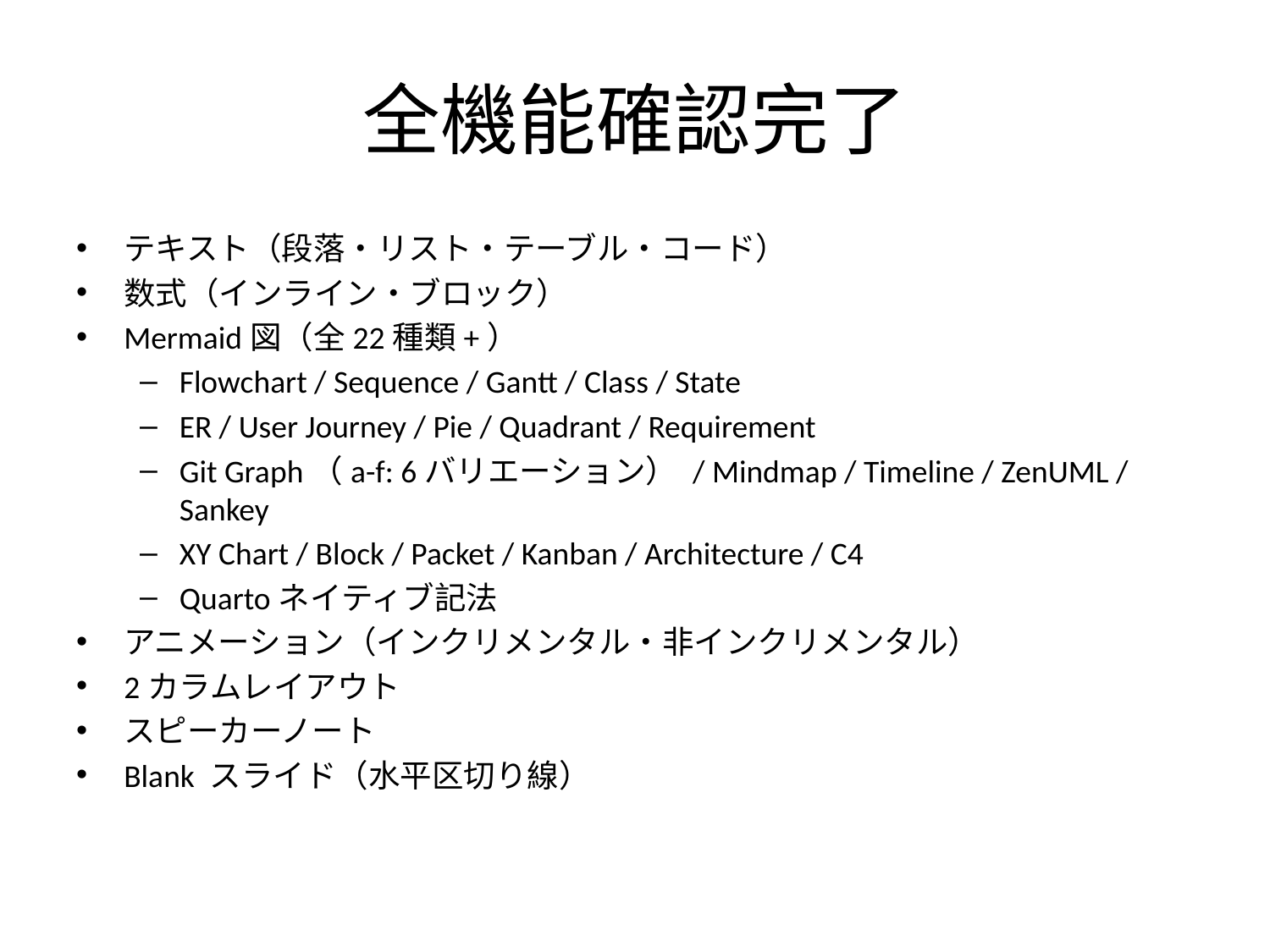

# 全機能確認完了
テキスト（段落・リスト・テーブル・コード）
数式（インライン・ブロック）
Mermaid図（全22種類+）
Flowchart / Sequence / Gantt / Class / State
ER / User Journey / Pie / Quadrant / Requirement
Git Graph（a-f: 6バリエーション） / Mindmap / Timeline / ZenUML / Sankey
XY Chart / Block / Packet / Kanban / Architecture / C4
Quartoネイティブ記法
アニメーション（インクリメンタル・非インクリメンタル）
2カラムレイアウト
スピーカーノート
Blank スライド（水平区切り線）